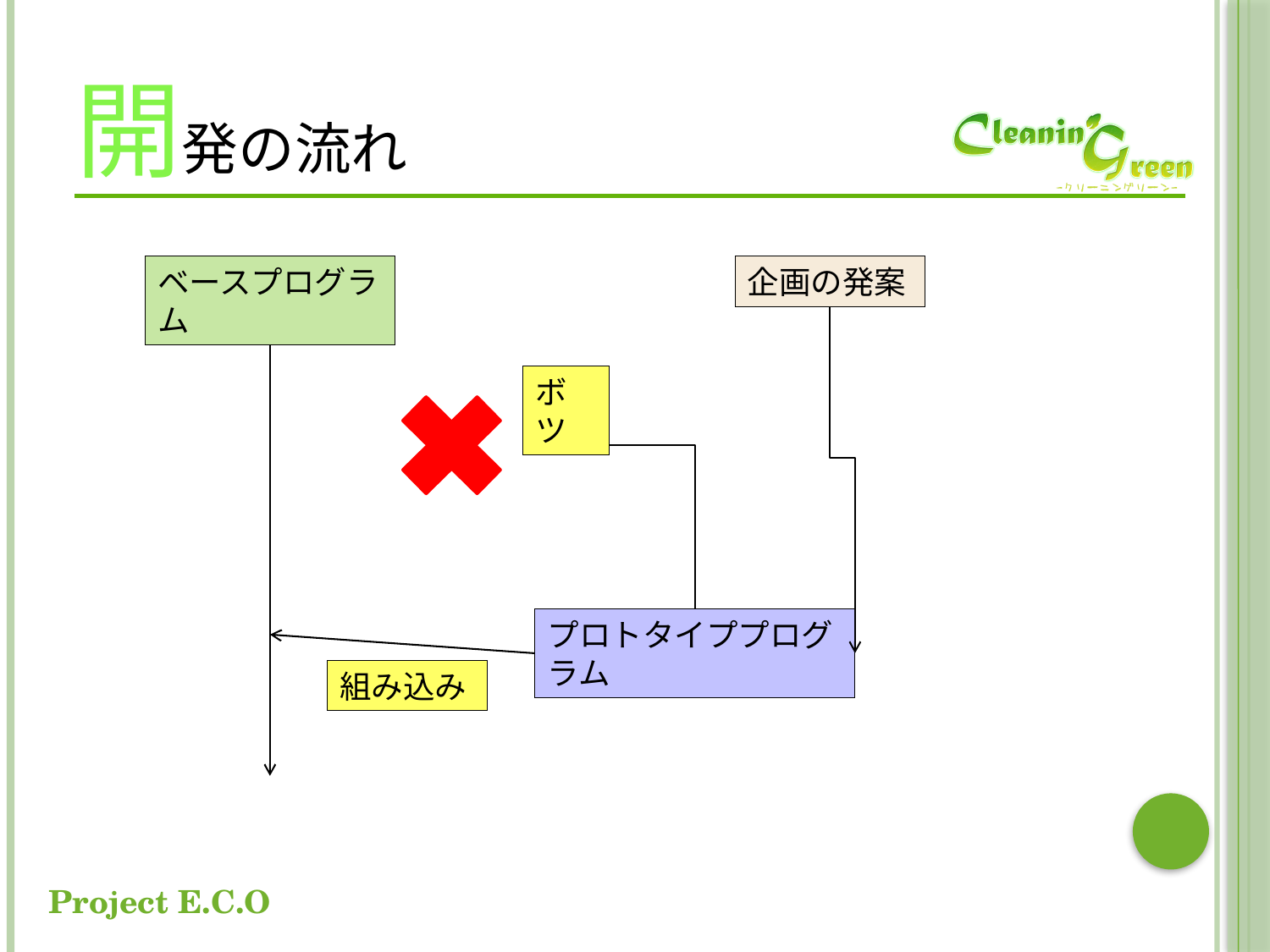

# 開発の流れ
ベースプログラム
企画の発案
ボツ

プロトタイププログラム
組み込み